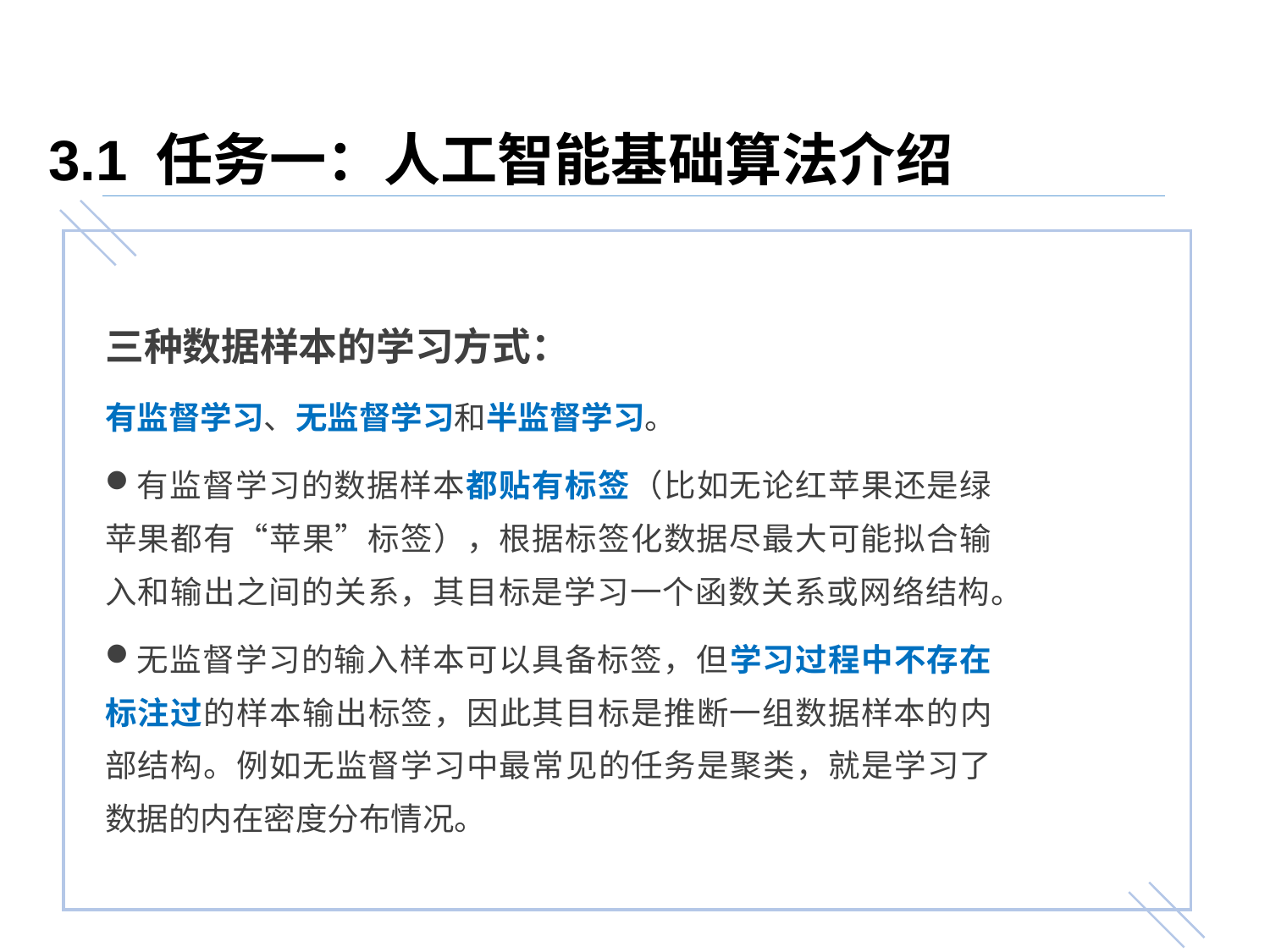

3.1 任务一：人工智能基础算法介绍

三种数据样本的学习方式：
有监督学习、无监督学习和半监督学习。
有监督学习的数据样本都贴有标签（比如无论红苹果还是绿苹果都有“苹果”标签），根据标签化数据尽最大可能拟合输入和输出之间的关系，其目标是学习一个函数关系或网络结构。
无监督学习的输入样本可以具备标签，但学习过程中不存在标注过的样本输出标签，因此其目标是推断一组数据样本的内部结构。例如无监督学习中最常见的任务是聚类，就是学习了数据的内在密度分布情况。